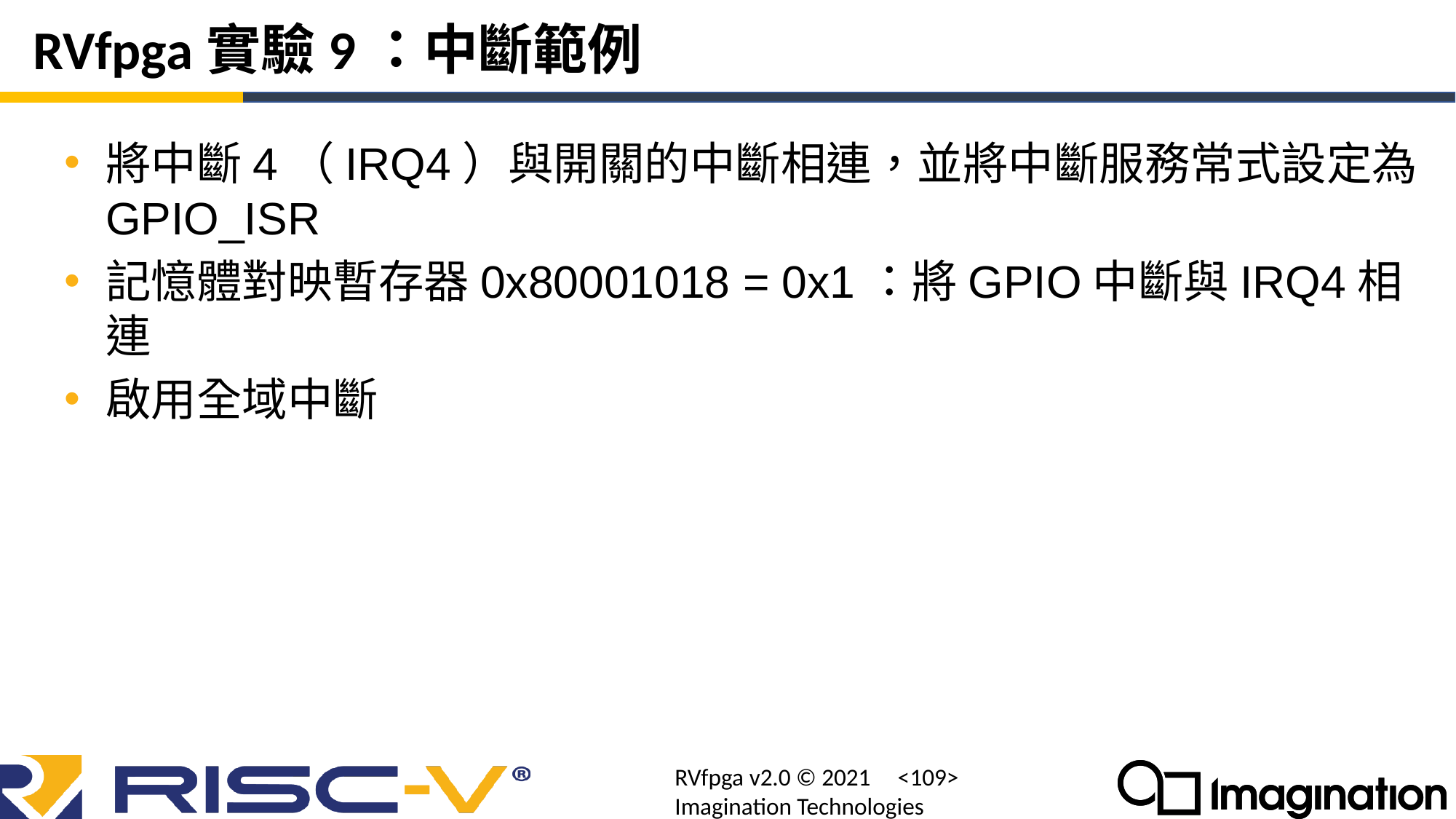

# RVfpga實驗9：中斷範例
將中斷4（IRQ4）與開關的中斷相連，並將中斷服務常式設定為GPIO_ISR
記憶體對映暫存器0x80001018 = 0x1：將GPIO中斷與IRQ4相連
啟用全域中斷